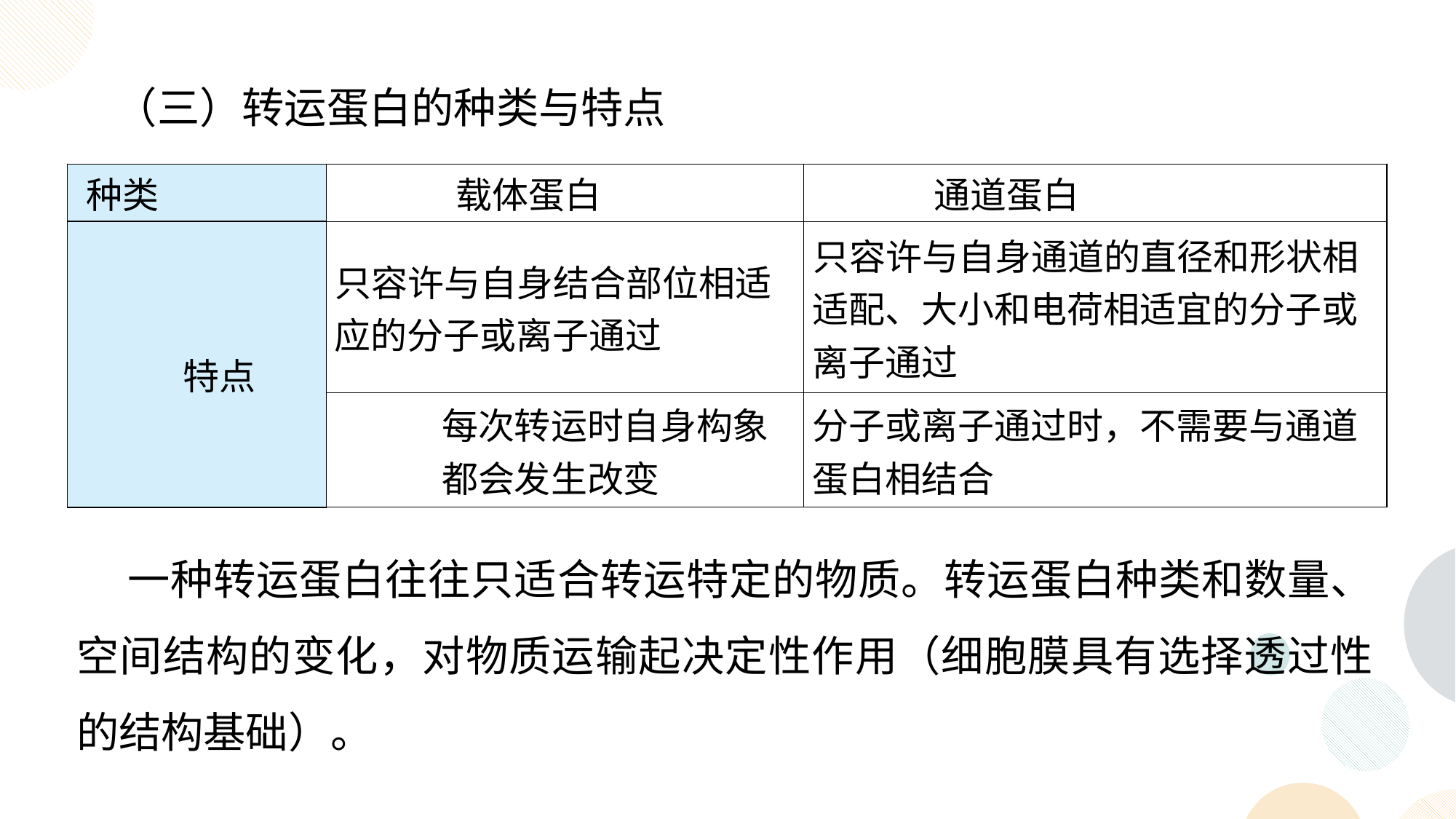

（三）转运蛋白的种类与特点
| 种类 | 载体蛋白 | 通道蛋白 |
| --- | --- | --- |
| 特点 | 只容许与自身结合部位相适应的分子或离子通过 | 只容许与自身通道的直径和形状相适配、大小和电荷相适宜的分子或离子通过 |
|  | 每次转运时自身构象都会发生改变 | 分子或离子通过时，不需要与通道蛋白相结合 |
    一种转运蛋白往往只适合转运特定的物质。转运蛋白种类和数量、空间结构的变化，对物质运输起决定性作用（细胞膜具有选择透过性的结构基础）。